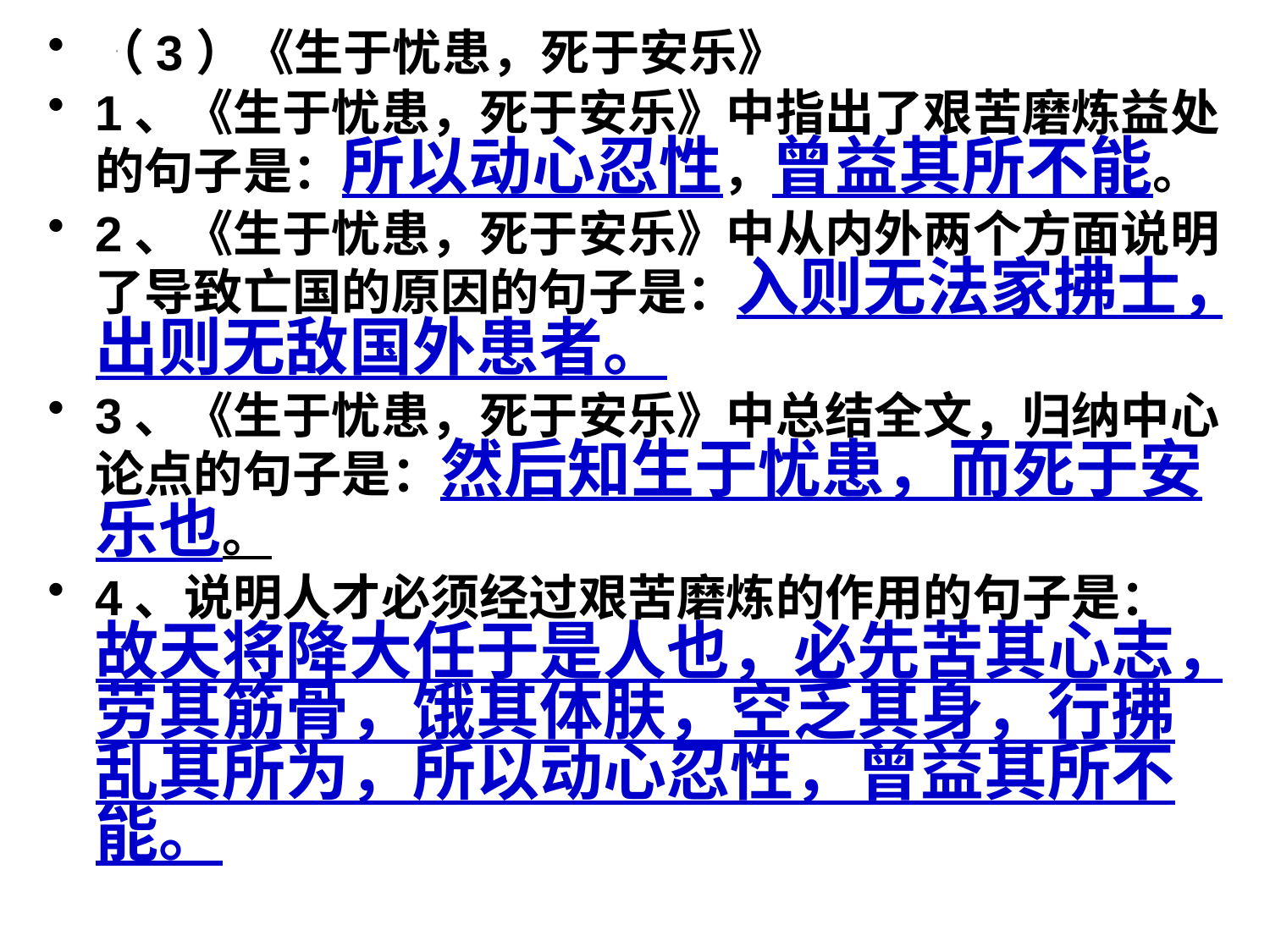

（3）《生于忧患，死于安乐》
1、《生于忧患，死于安乐》中指出了艰苦磨炼益处的句子是：所以动心忍性，曾益其所不能。
2、《生于忧患，死于安乐》中从内外两个方面说明了导致亡国的原因的句子是：入则无法家拂士，出则无敌国外患者。
3、《生于忧患，死于安乐》中总结全文，归纳中心论点的句子是：然后知生于忧患，而死于安乐也。
4、说明人才必须经过艰苦磨炼的作用的句子是：故天将降大任于是人也，必先苦其心志，劳其筋骨，饿其体肤，空乏其身，行拂乱其所为，所以动心忍性，曾益其所不能。
#